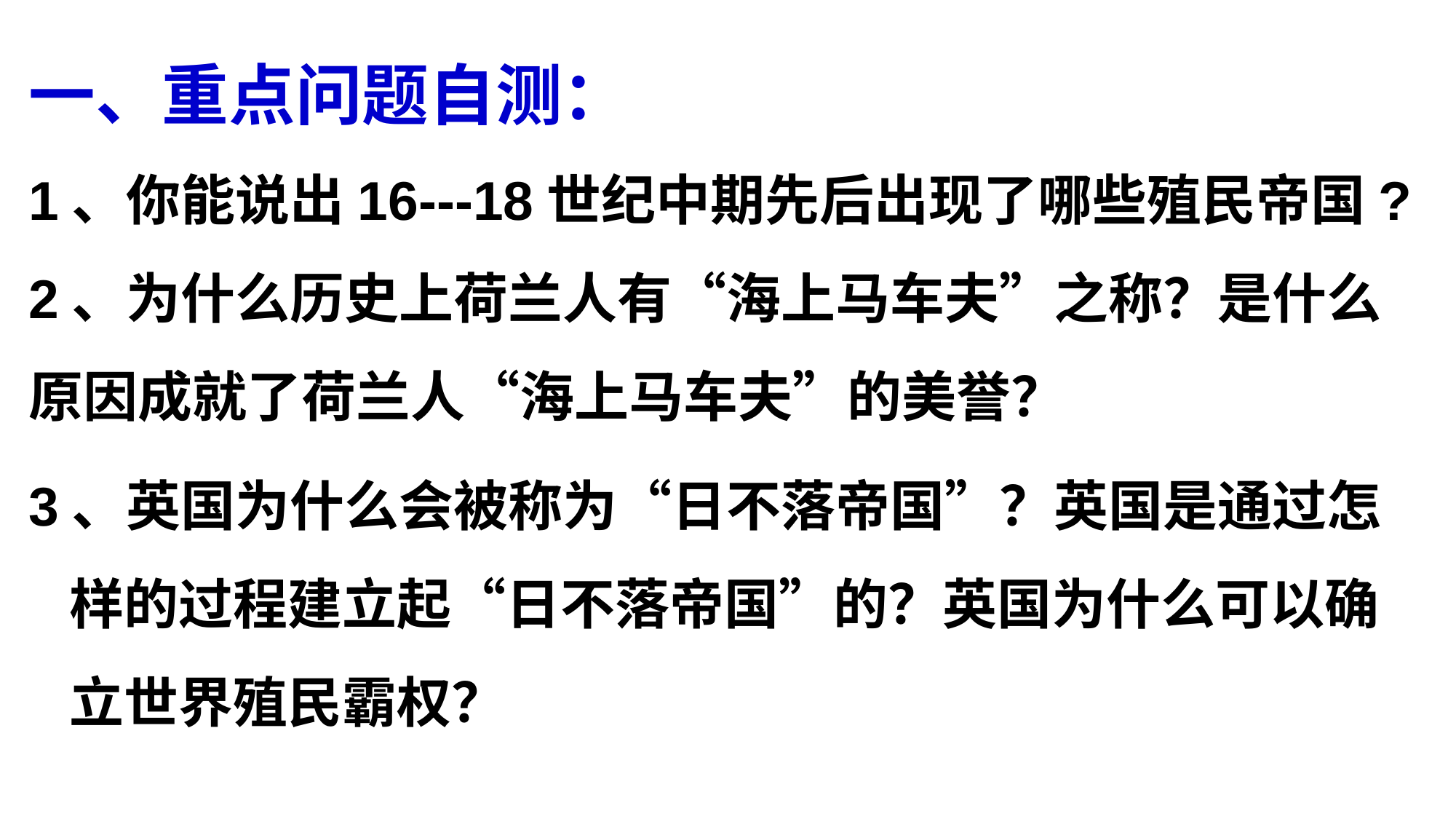

一、重点问题自测：
1、你能说出16---18世纪中期先后出现了哪些殖民帝国?
2、为什么历史上荷兰人有“海上马车夫”之称？是什么原因成就了荷兰人“海上马车夫”的美誉？
3、英国为什么会被称为“日不落帝国”？英国是通过怎样的过程建立起“日不落帝国”的？英国为什么可以确立世界殖民霸权？